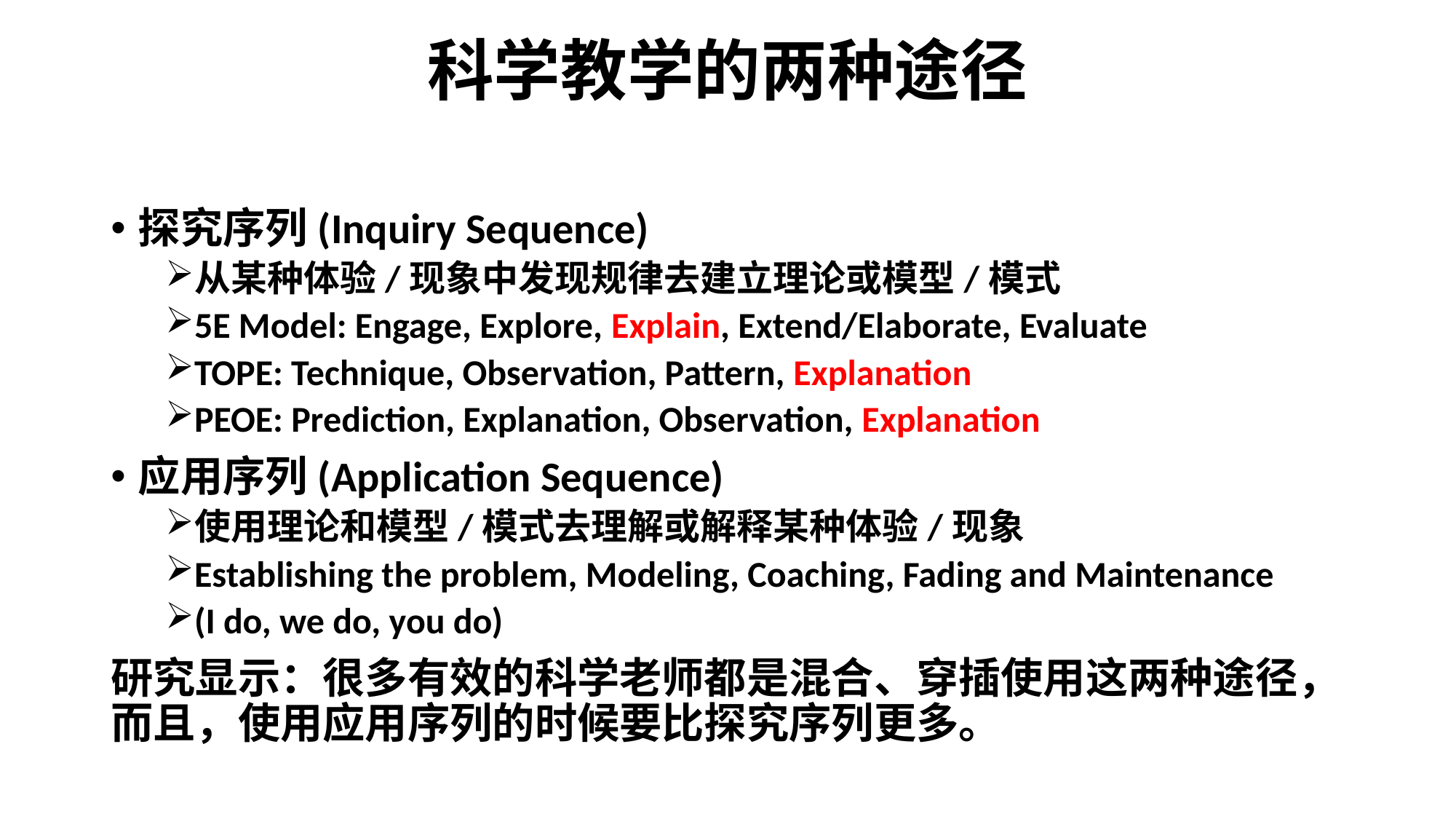

# 科学教学的两种途径

探究序列(Inquiry Sequence)
从某种体验/现象中发现规律去建立理论或模型/模式
5E Model: Engage, Explore, Explain, Extend/Elaborate, Evaluate
TOPE: Technique, Observation, Pattern, Explanation
PEOE: Prediction, Explanation, Observation, Explanation
应用序列(Application Sequence)
使用理论和模型/模式去理解或解释某种体验/现象
Establishing the problem, Modeling, Coaching, Fading and Maintenance
(I do, we do, you do)
研究显示：很多有效的科学老师都是混合、穿插使用这两种途径，而且，使用应用序列的时候要比探究序列更多。